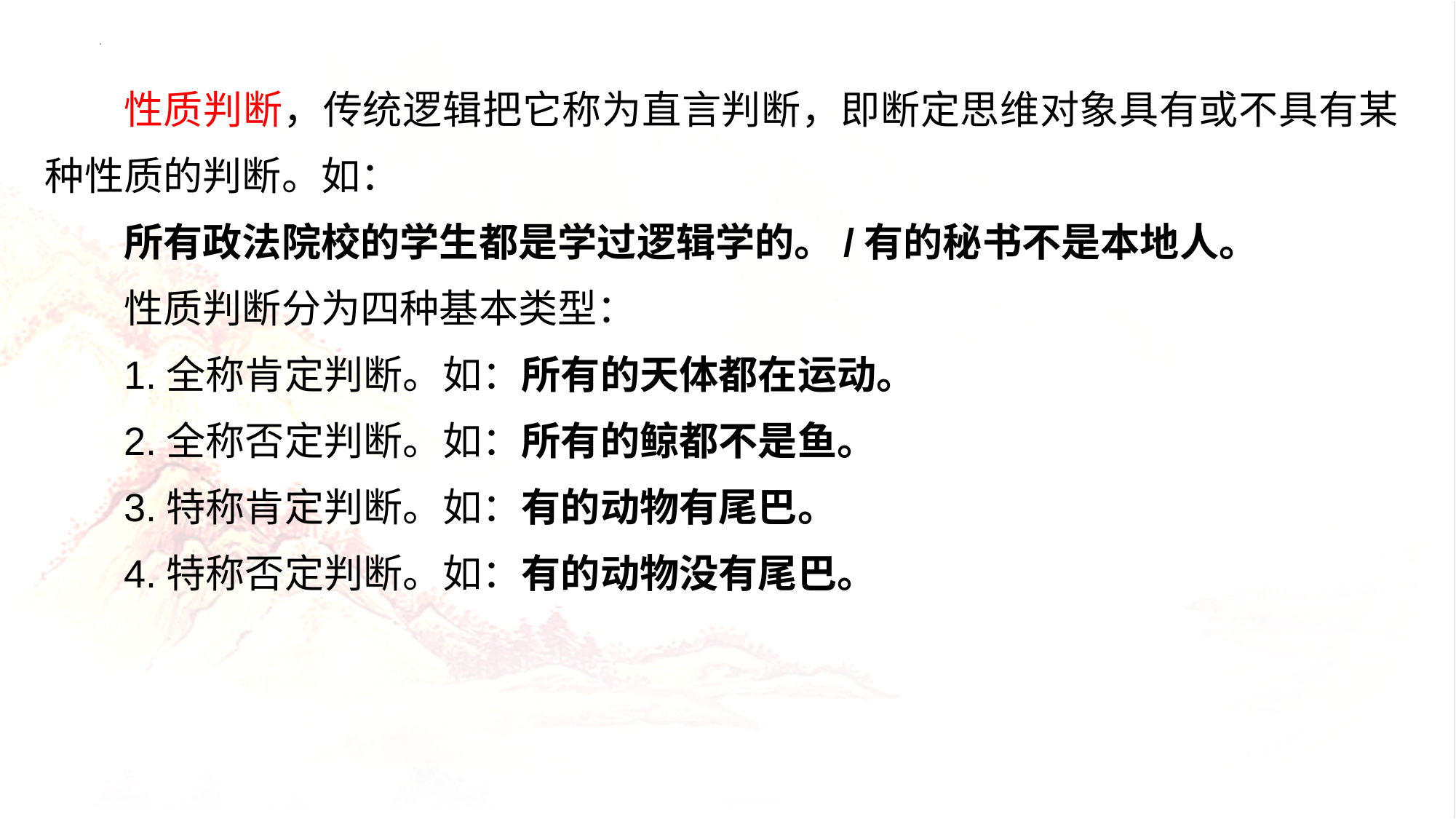

性质判断，传统逻辑把它称为直言判断，即断定思维对象具有或不具有某种性质的判断。如：
所有政法院校的学生都是学过逻辑学的。/有的秘书不是本地人。
性质判断分为四种基本类型：
1.全称肯定判断。如：所有的天体都在运动。
2.全称否定判断。如：所有的鲸都不是鱼。
3.特称肯定判断。如：有的动物有尾巴。
4.特称否定判断。如：有的动物没有尾巴。